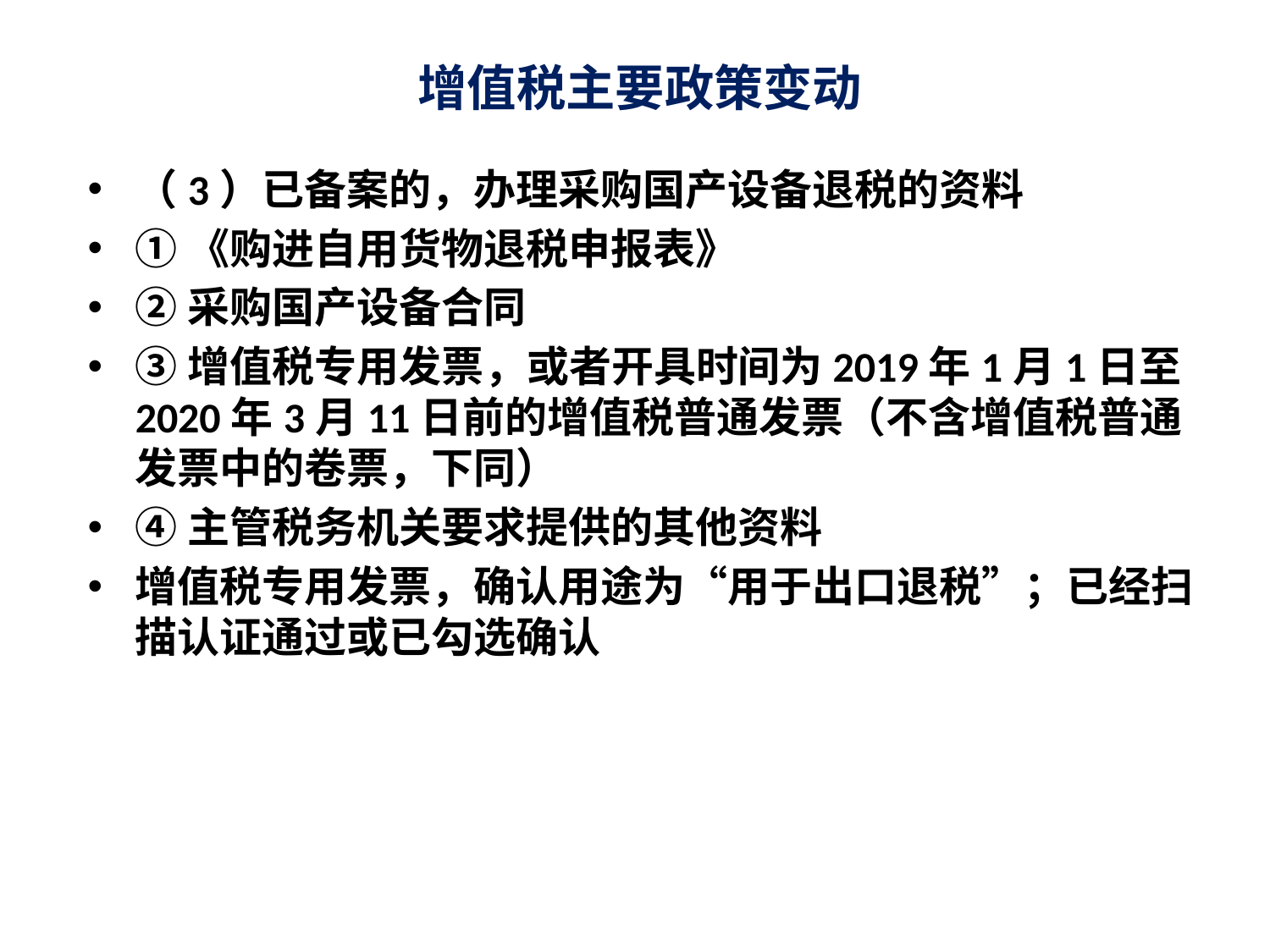

# 增值税主要政策变动
（3）已备案的，办理采购国产设备退税的资料
①《购进自用货物退税申报表》
②采购国产设备合同
③增值税专用发票，或者开具时间为2019年1月1日至2020年3月11日前的增值税普通发票（不含增值税普通发票中的卷票，下同）
④主管税务机关要求提供的其他资料
增值税专用发票，确认用途为“用于出口退税”；已经扫描认证通过或已勾选确认